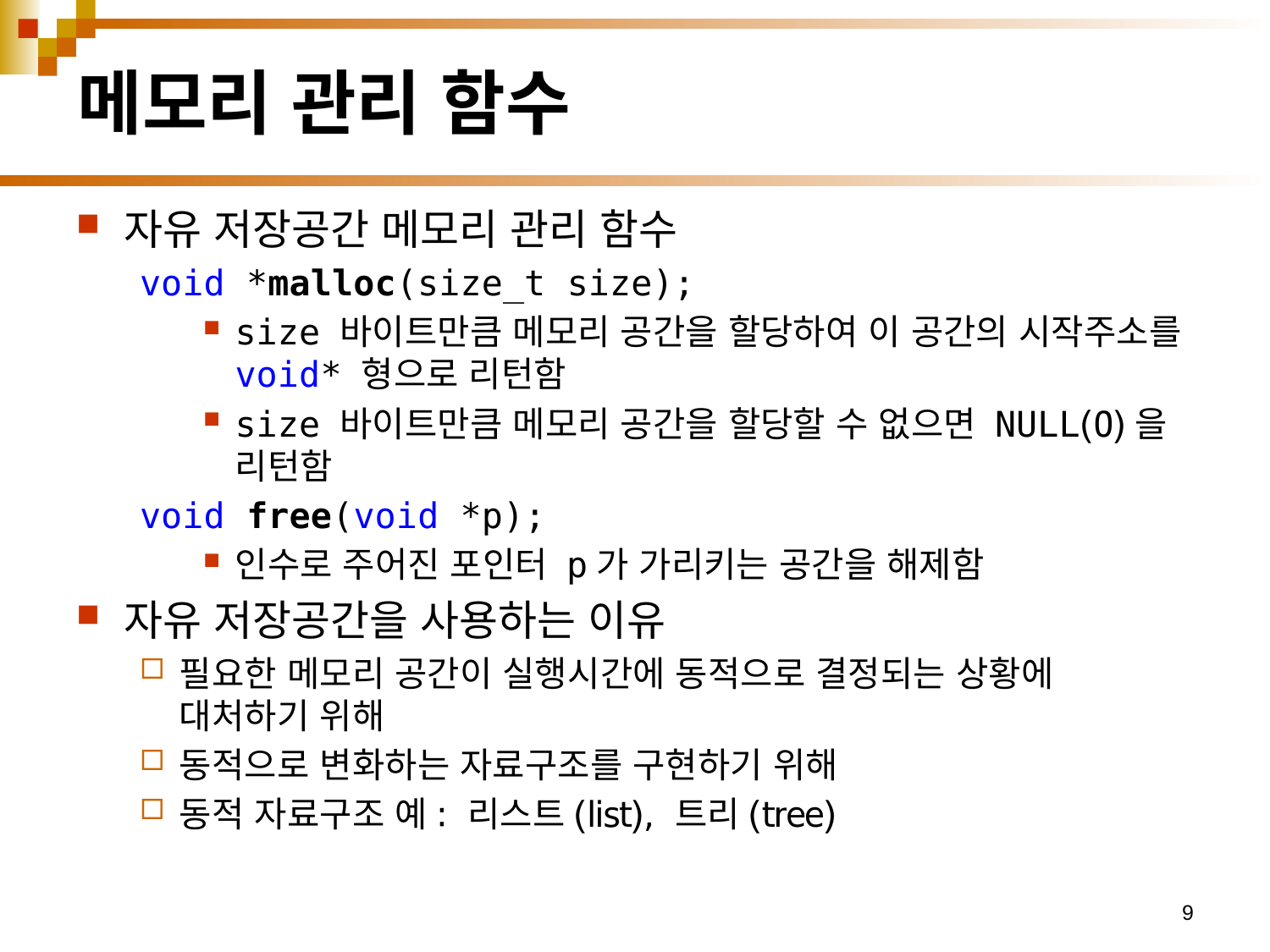

# 메모리 관리 함수
자유 저장공간 메모리 관리 함수
void *malloc(size_t size);
size 바이트만큼 메모리 공간을 할당하여 이 공간의 시작주소를 void* 형으로 리턴함
size 바이트만큼 메모리 공간을 할당할 수 없으면 NULL(0)을 리턴함
void free(void *p);
인수로 주어진 포인터 p가 가리키는 공간을 해제함
자유 저장공간을 사용하는 이유
필요한 메모리 공간이 실행시간에 동적으로 결정되는 상황에 대처하기 위해
동적으로 변화하는 자료구조를 구현하기 위해
동적 자료구조 예: 리스트(list), 트리(tree)
9